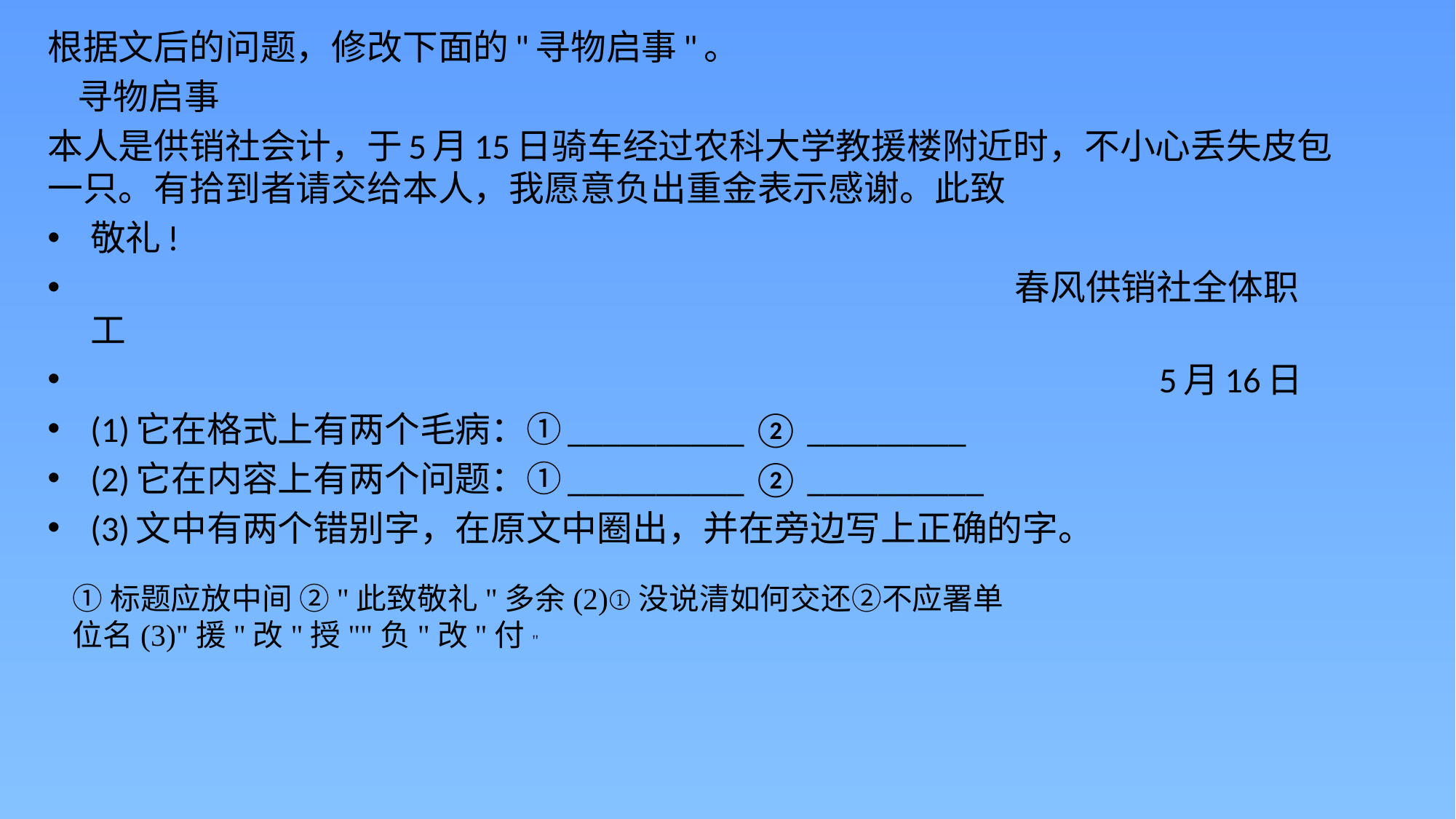

根据文后的问题，修改下面的"寻物启事"。
   寻物启事
本人是供销社会计，于5月15日骑车经过农科大学教援楼附近时，不小心丢失皮包一只。有拾到者请交给本人，我愿意负出重金表示感谢。此致
敬礼!
　　　　　　　　　　                                                                   　春风供销社全体职工
　　　　　　　　　　                                                                                    　5月16日
(1)它在格式上有两个毛病：①__________ ② _________
(2)它在内容上有两个问题：①__________ ② __________
(3)文中有两个错别字，在原文中圈出，并在旁边写上正确的字。
①标题应放中间 ②"此致敬礼"多余(2)①没说清如何交还②不应署单位名(3)"援"改"授""负"改"付"